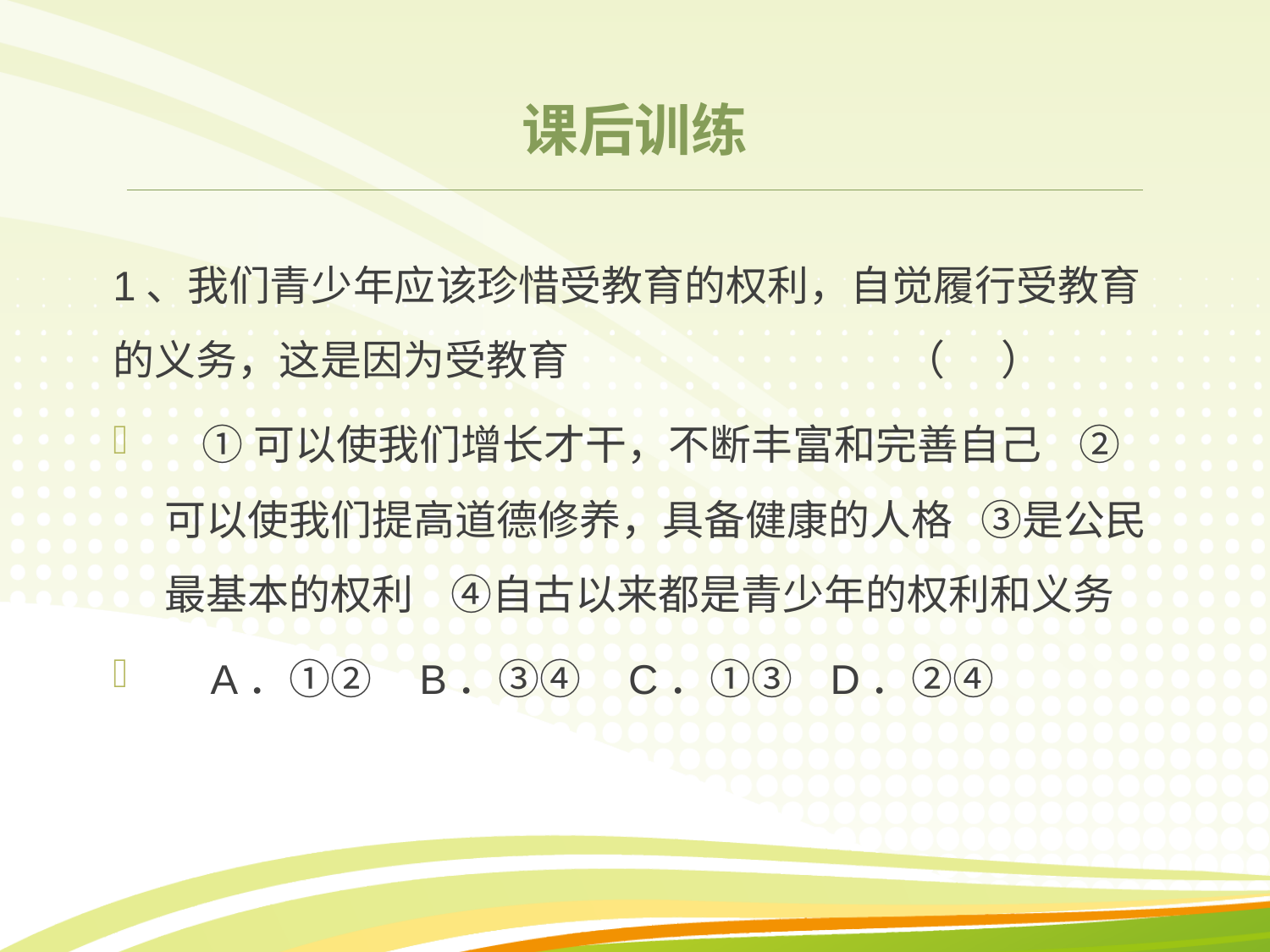

课后训练
1、我们青少年应该珍惜受教育的权利，自觉履行受教育的义务，这是因为受教育                                    （      ）
    ①可以使我们增长才干，不断丰富和完善自己    ②可以使我们提高道德修养，具备健康的人格   ③是公民最基本的权利    ④自古以来都是青少年的权利和义务
    A．①②    B．③④    C．①③   D．②④